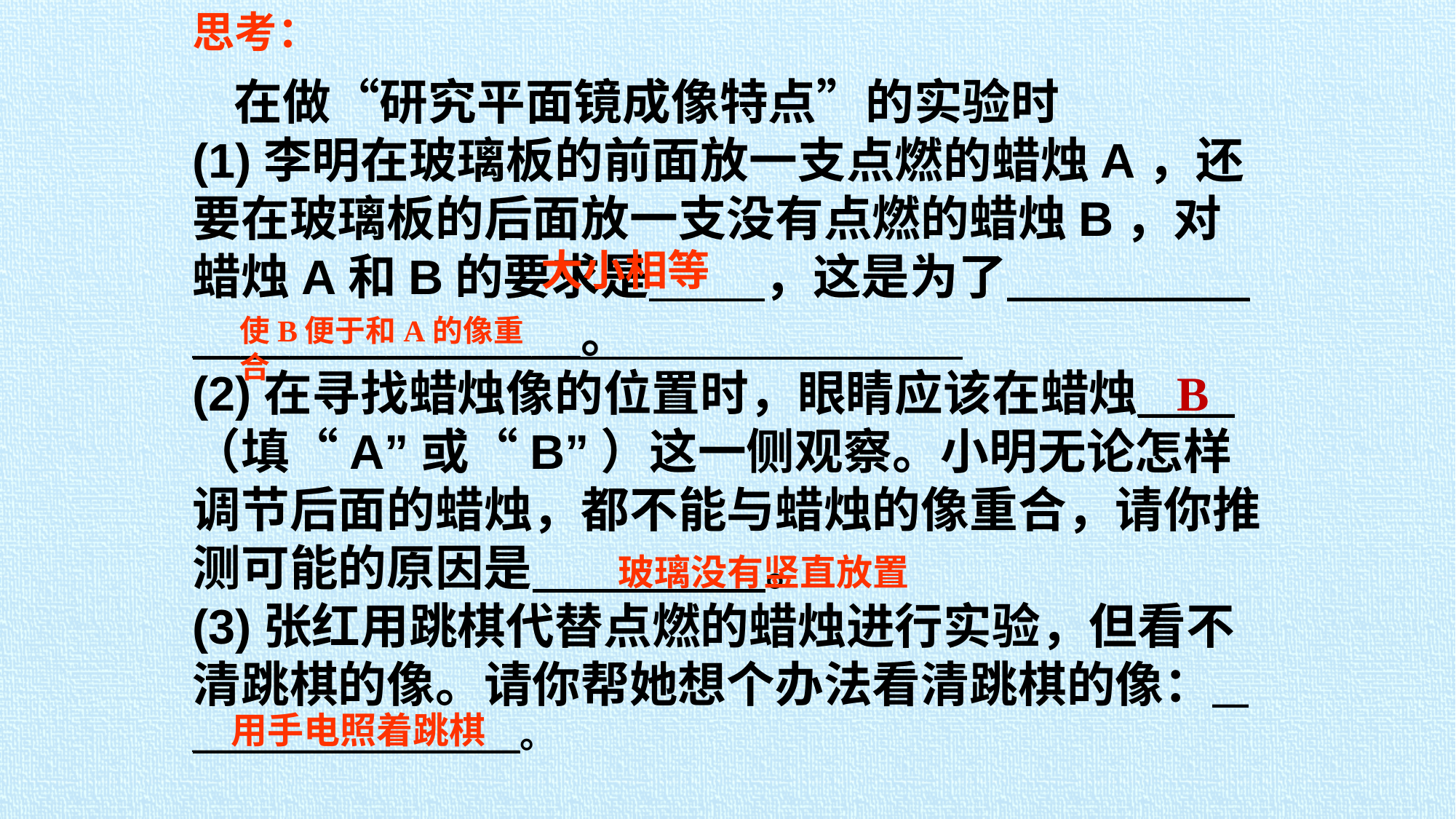

思考：
    在做“研究平面镜成像特点”的实验时
(1)李明在玻璃板的前面放一支点燃的蜡烛A，还要在玻璃板的后面放一支没有点燃的蜡烛B，对蜡烛A和B的要求是      　，这是为了＿＿＿＿＿＿＿＿＿＿＿＿＿。
(2)在寻找蜡烛像的位置时，眼睛应该在蜡烛＿＿（填“A”或“B”）这一侧观察。小明无论怎样调节后面的蜡烛，都不能与蜡烛的像重合，请你推测可能的原因是                     。
(3)张红用跳棋代替点燃的蜡烛进行实验，但看不清跳棋的像。请你帮她想个办法看清跳棋的像：＿＿＿＿＿＿＿＿＿＿。

大小相等
使B便于和A的像重合
B
玻璃没有竖直放置
用手电照着跳棋